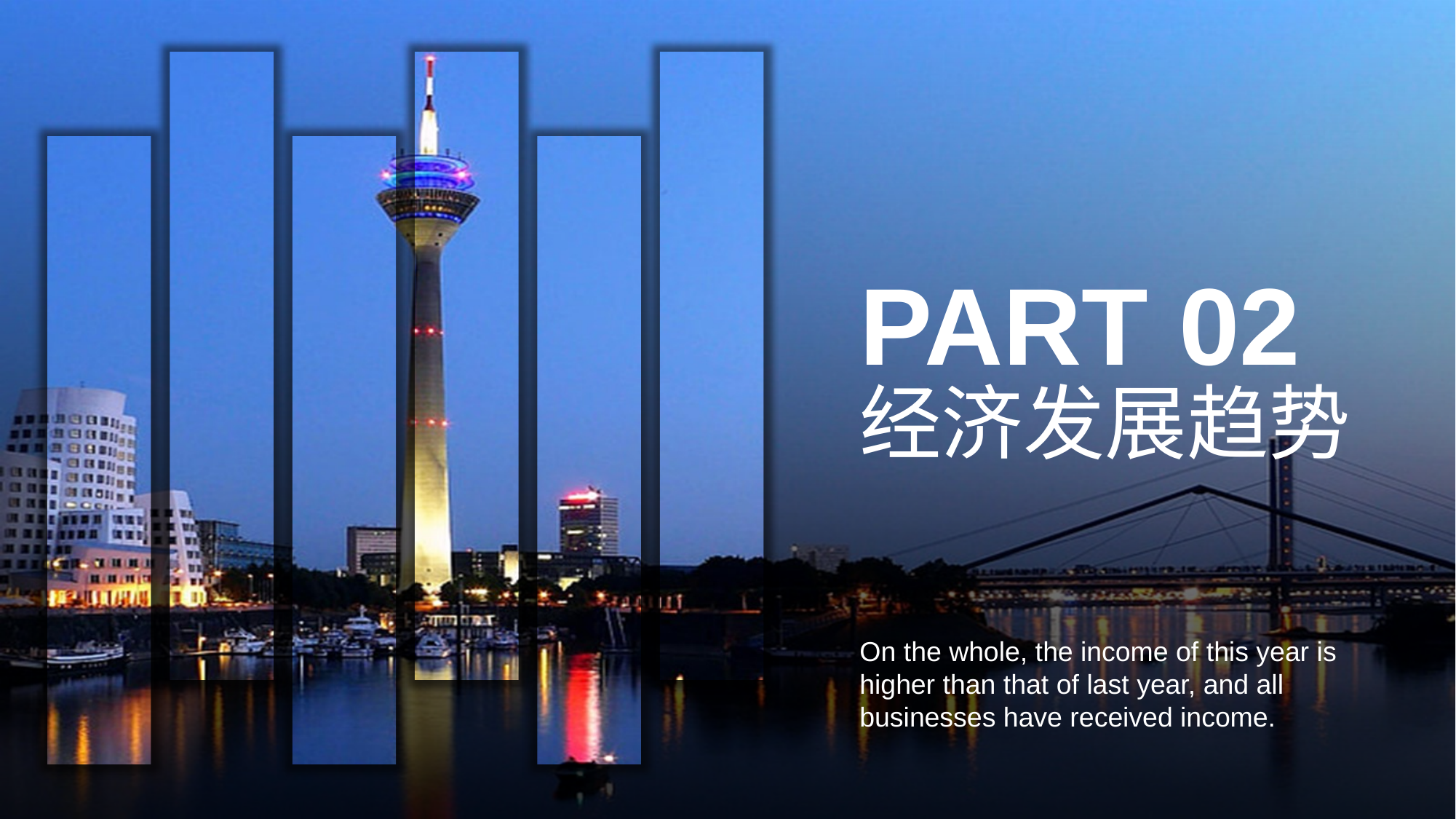

PART 02
经济发展趋势
On the whole, the income of this year is higher than that of last year, and all businesses have received income.